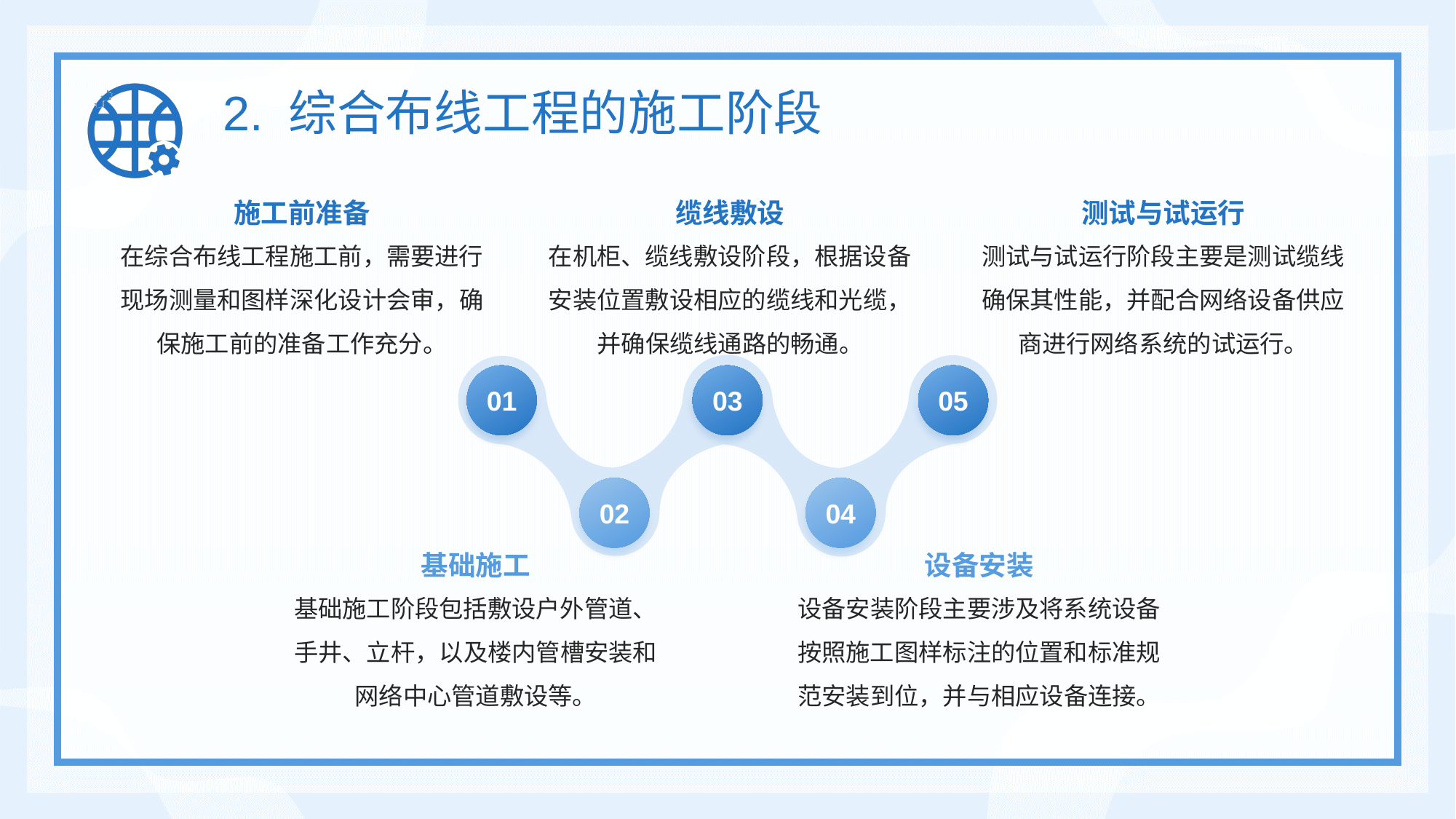

2. 综合布线工程的施工阶段
施工前准备
缆线敷设
测试与试运行
在综合布线工程施工前，需要进行现场测量和图样深化设计会审，确保施工前的准备工作充分。
在机柜、缆线敷设阶段，根据设备安装位置敷设相应的缆线和光缆，并确保缆线通路的畅通。
测试与试运行阶段主要是测试缆线确保其性能，并配合网络设备供应商进行网络系统的试运行。

01
03
05
02
04
基础施工
设备安装
基础施工阶段包括敷设户外管道、手井、立杆，以及楼内管槽安装和网络中心管道敷设等。
设备安装阶段主要涉及将系统设备按照施工图样标注的位置和标准规范安装到位，并与相应设备连接。